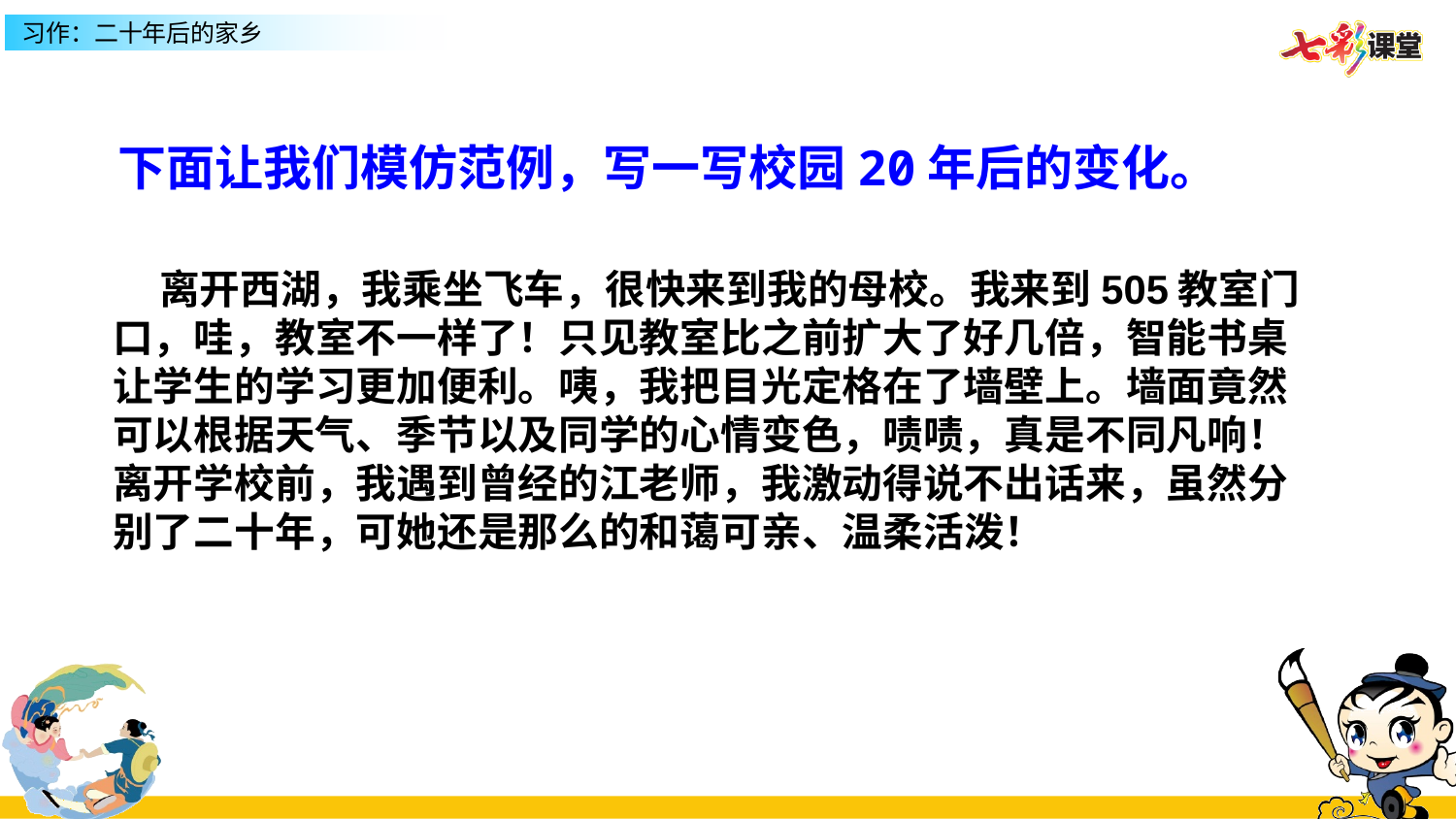

下面让我们模仿范例，写一写校园20年后的变化。
    离开西湖，我乘坐飞车，很快来到我的母校。我来到505教室门口，哇，教室不一样了！只见教室比之前扩大了好几倍，智能书桌让学生的学习更加便利。咦，我把目光定格在了墙壁上。墙面竟然可以根据天气、季节以及同学的心情变色，啧啧，真是不同凡响！离开学校前，我遇到曾经的江老师，我激动得说不出话来，虽然分别了二十年，可她还是那么的和蔼可亲、温柔活泼！